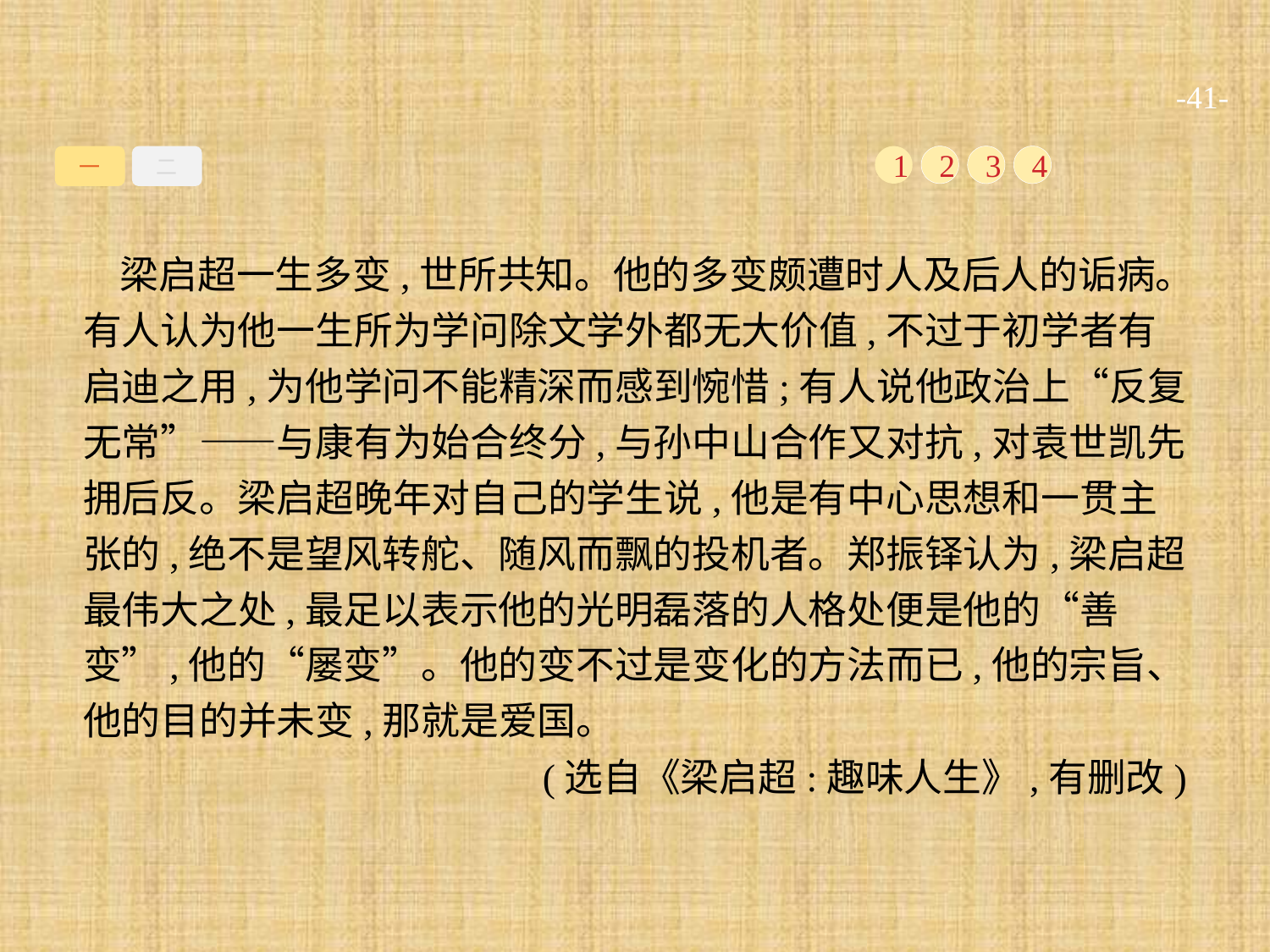

-41-
一
二
1
2
3
4
梁启超一生多变,世所共知。他的多变颇遭时人及后人的诟病。有人认为他一生所为学问除文学外都无大价值,不过于初学者有启迪之用,为他学问不能精深而感到惋惜;有人说他政治上“反复无常”——与康有为始合终分,与孙中山合作又对抗,对袁世凯先拥后反。梁启超晚年对自己的学生说,他是有中心思想和一贯主张的,绝不是望风转舵、随风而飘的投机者。郑振铎认为,梁启超最伟大之处,最足以表示他的光明磊落的人格处便是他的“善变”,他的“屡变”。他的变不过是变化的方法而已,他的宗旨、他的目的并未变,那就是爱国。
(选自《梁启超:趣味人生》,有删改)